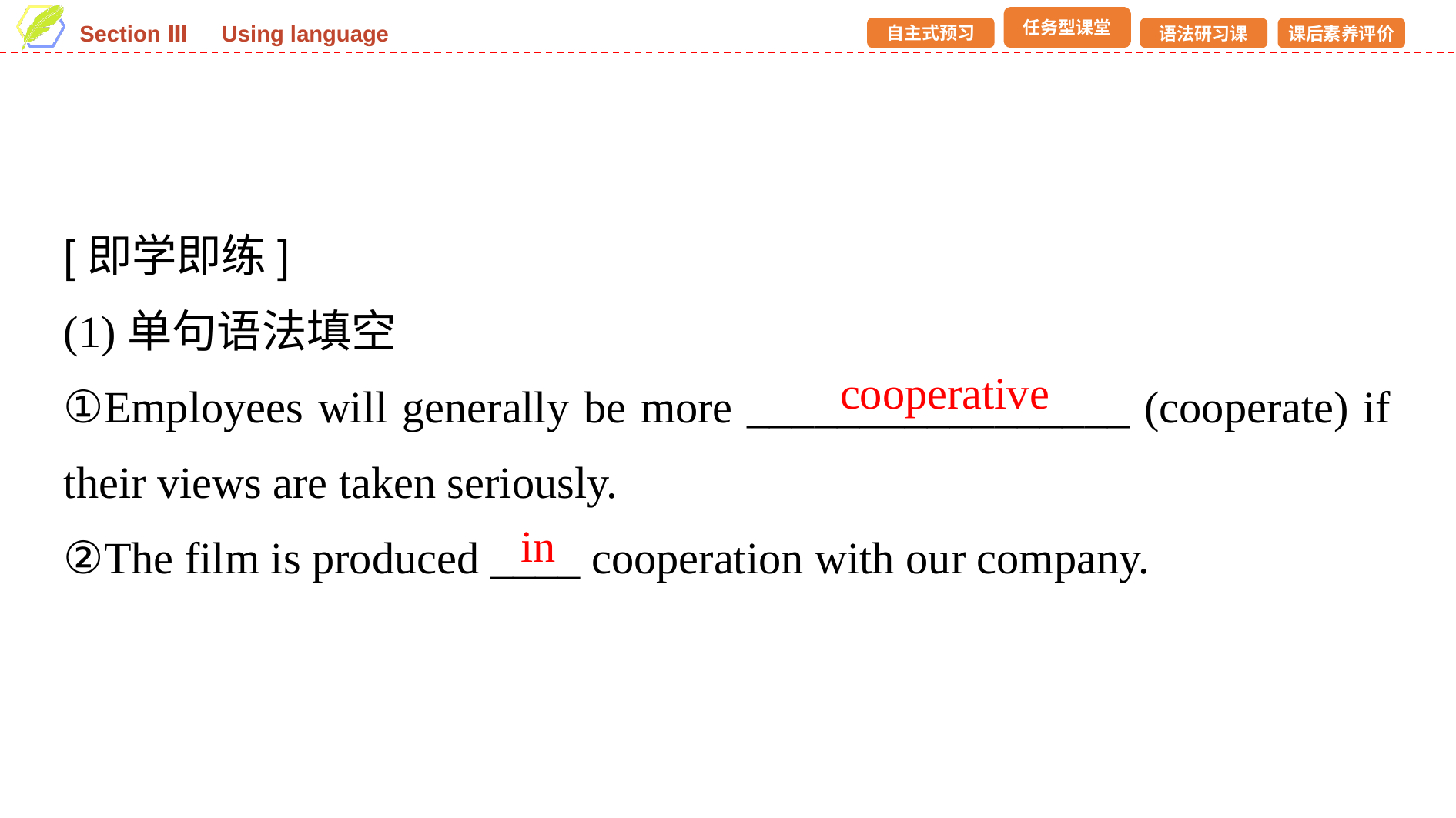

[即学即练]
(1)单句语法填空
①Employees will generally be more _________________ (cooperate) if their views are taken seriously.
②The film is produced ____ cooperation with our company.
cooperative
in